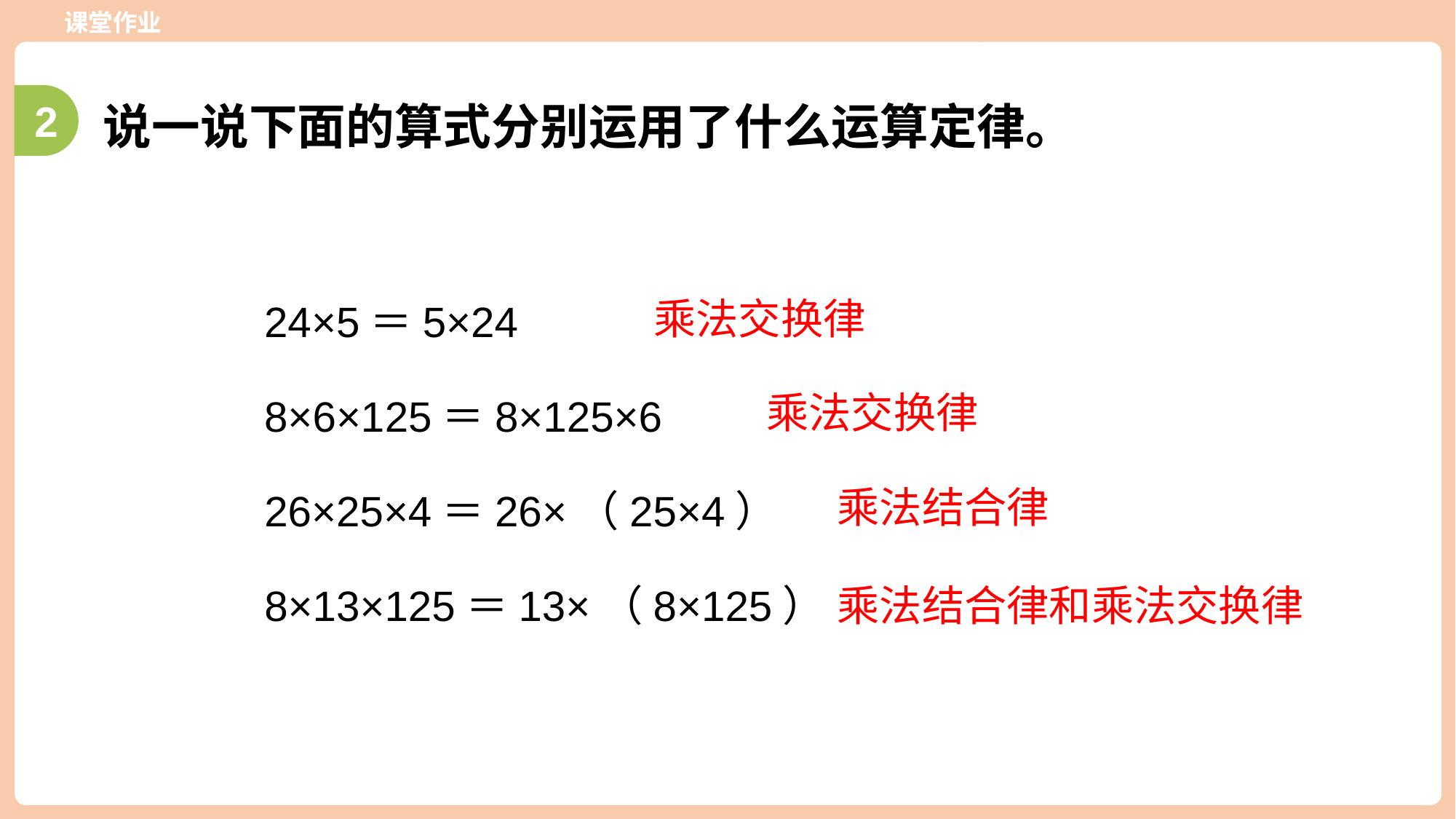

课堂作业
说一说下面的算式分别运用了什么运算定律。
2
24×5＝5×24
乘法交换律
8×6×125＝8×125×6
乘法交换律
26×25×4＝26×（25×4）
乘法结合律
8×13×125＝13×（8×125）
乘法结合律和乘法交换律